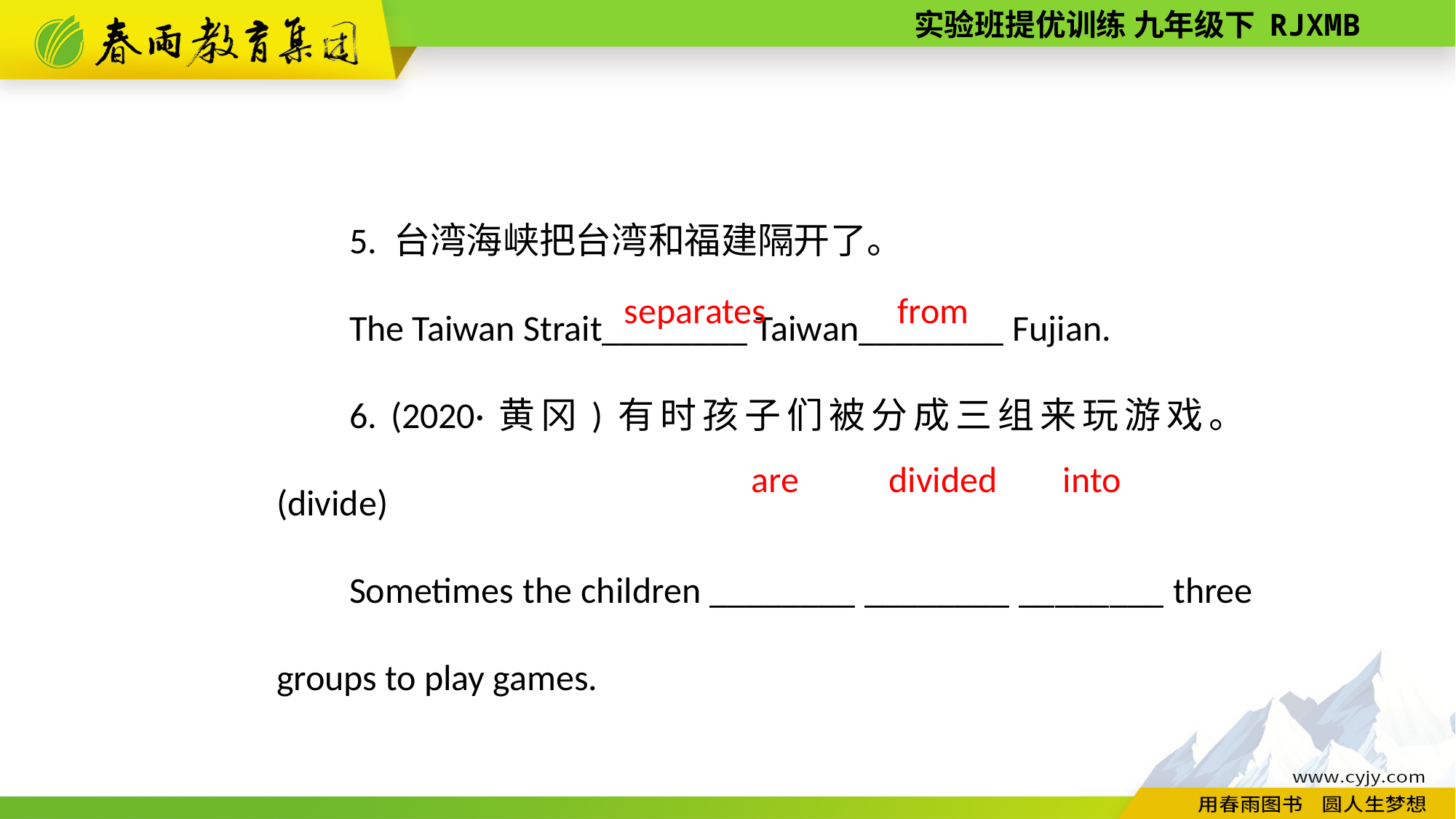

5. 台湾海峡把台湾和福建隔开了。
The Taiwan Strait________ Taiwan________ Fujian.
6. (2020·黄冈)有时孩子们被分成三组来玩游戏。(divide)
Sometimes the children ________ ________ ________ three groups to play games.
separates
from
are           divided        into